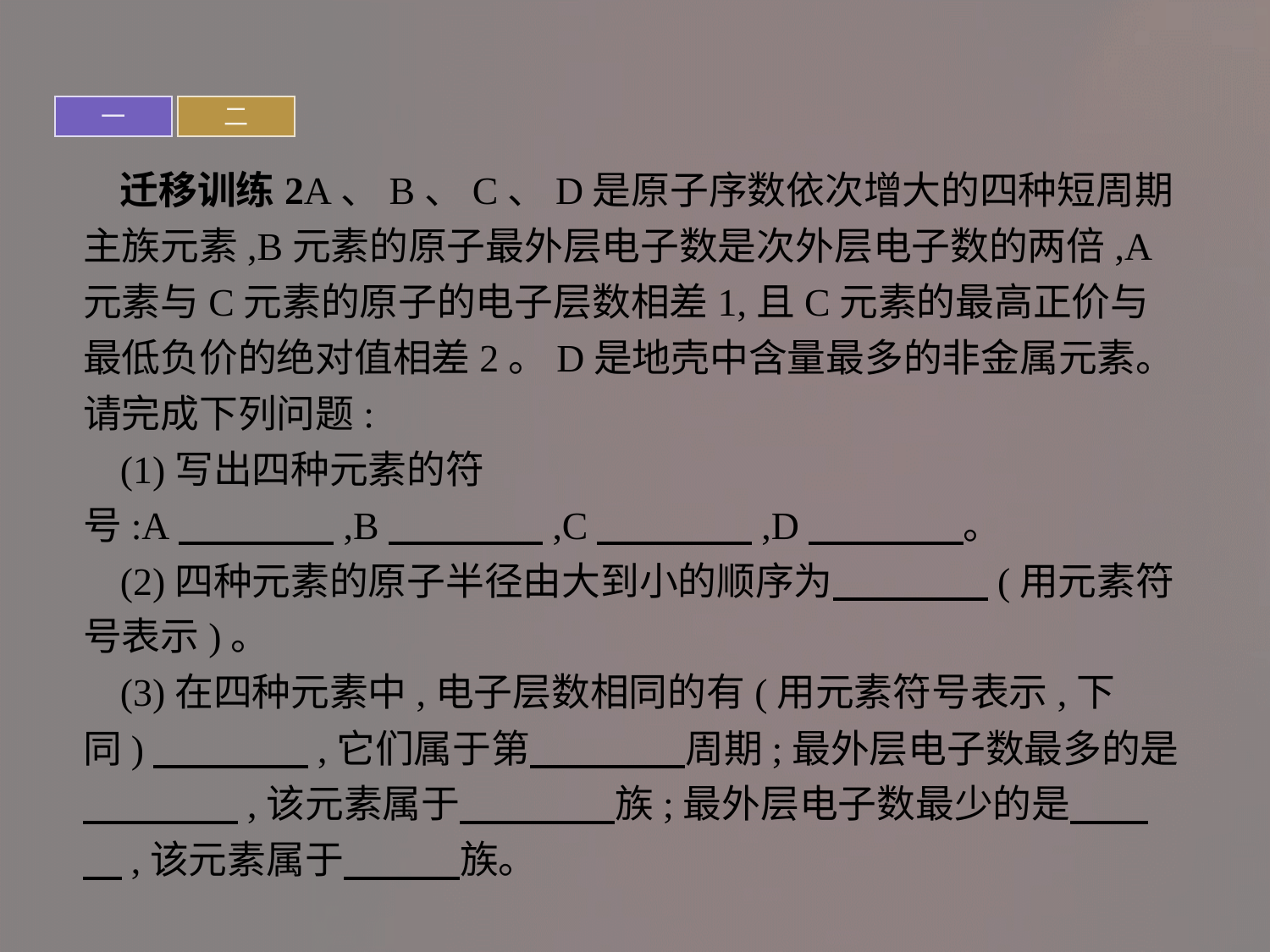

一
二
迁移训练2A、B、C、D是原子序数依次增大的四种短周期主族元素,B元素的原子最外层电子数是次外层电子数的两倍,A元素与C元素的原子的电子层数相差1,且C元素的最高正价与最低负价的绝对值相差2。D是地壳中含量最多的非金属元素。请完成下列问题:
(1)写出四种元素的符号:A　　　　,B　　　　,C　　　　,D　　　　。
(2)四种元素的原子半径由大到小的顺序为　　　　(用元素符号表示)。
(3)在四种元素中,电子层数相同的有(用元素符号表示,下同)　　　　,它们属于第　　　　周期;最外层电子数最多的是　　　　,该元素属于　　　　族;最外层电子数最少的是　　　,该元素属于　　　族。